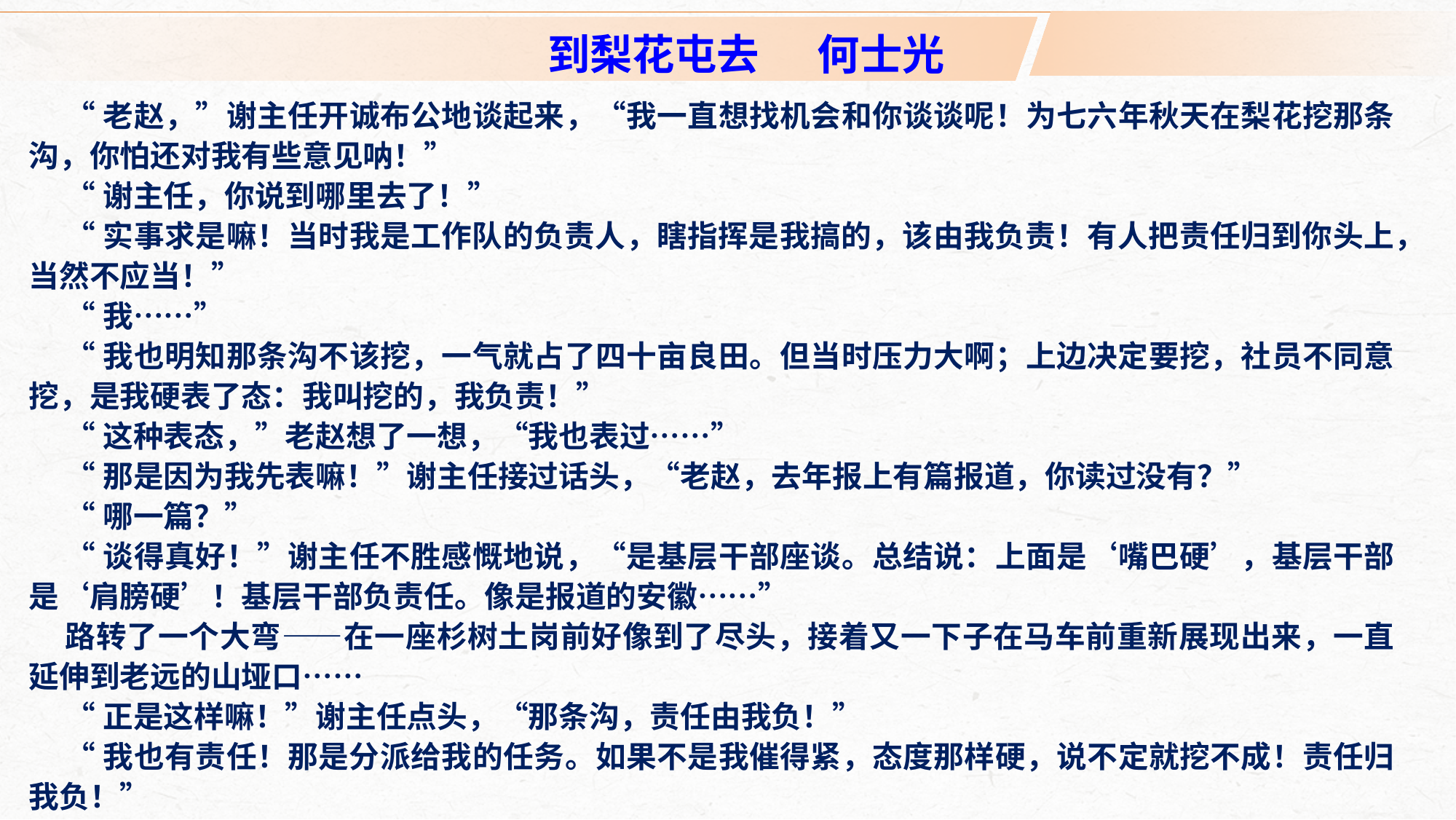

到梨花屯去      何士光

“老赵，”谢主任开诚布公地谈起来，“我一直想找机会和你谈谈呢！为七六年秋天在梨花挖那条沟，你怕还对我有些意见呐！”
“谢主任，你说到哪里去了！”
“实事求是嘛！当时我是工作队的负责人，瞎指挥是我搞的，该由我负责！有人把责任归到你头上，当然不应当！”
“我……”
“我也明知那条沟不该挖，一气就占了四十亩良田。但当时压力大啊；上边决定要挖，社员不同意挖，是我硬表了态：我叫挖的，我负责！”
“这种表态，”老赵想了一想，“我也表过……”
“那是因为我先表嘛！”谢主任接过话头，“老赵，去年报上有篇报道，你读过没有？”
“哪一篇？”
“谈得真好！”谢主任不胜感慨地说，“是基层干部座谈。总结说：上面是‘嘴巴硬’，基层干部是‘肩膀硬’！基层干部负责任。像是报道的安徽……”
路转了一个大弯——在一座杉树土岗前好像到了尽头，接着又一下子在马车前重新展现出来，一直延伸到老远的山垭口……
“正是这样嘛！”谢主任点头，“那条沟，责任由我负！”
“我也有责任！那是分派给我的任务。如果不是我催得紧，态度那样硬，说不定就挖不成！责任归我负！”